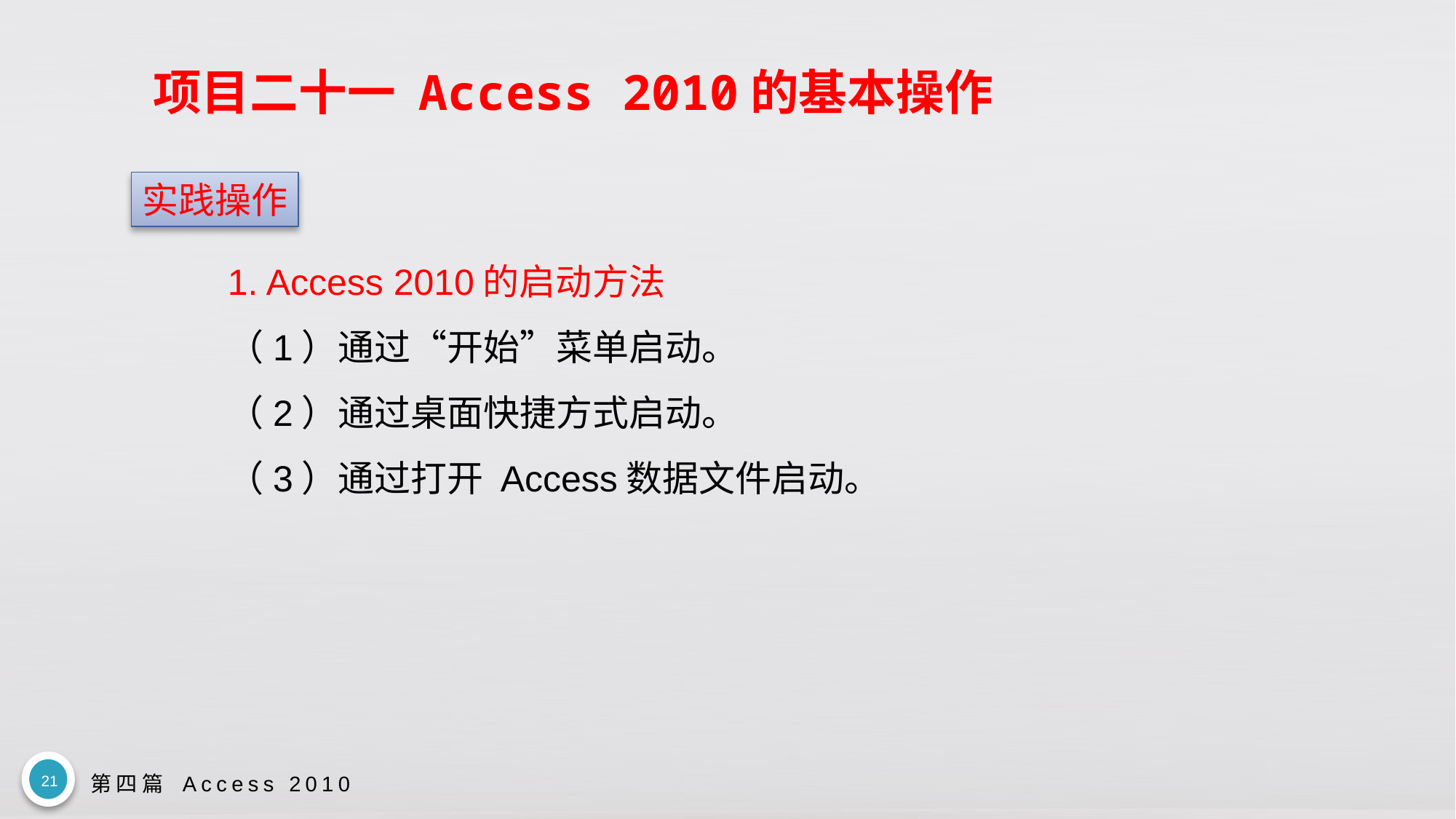

# 项目二十一 Access 2010的基本操作
实践操作
1. Access 2010的启动方法
（1）通过“开始”菜单启动。
（2）通过桌面快捷方式启动。
（3）通过打开 Access数据文件启动。
21